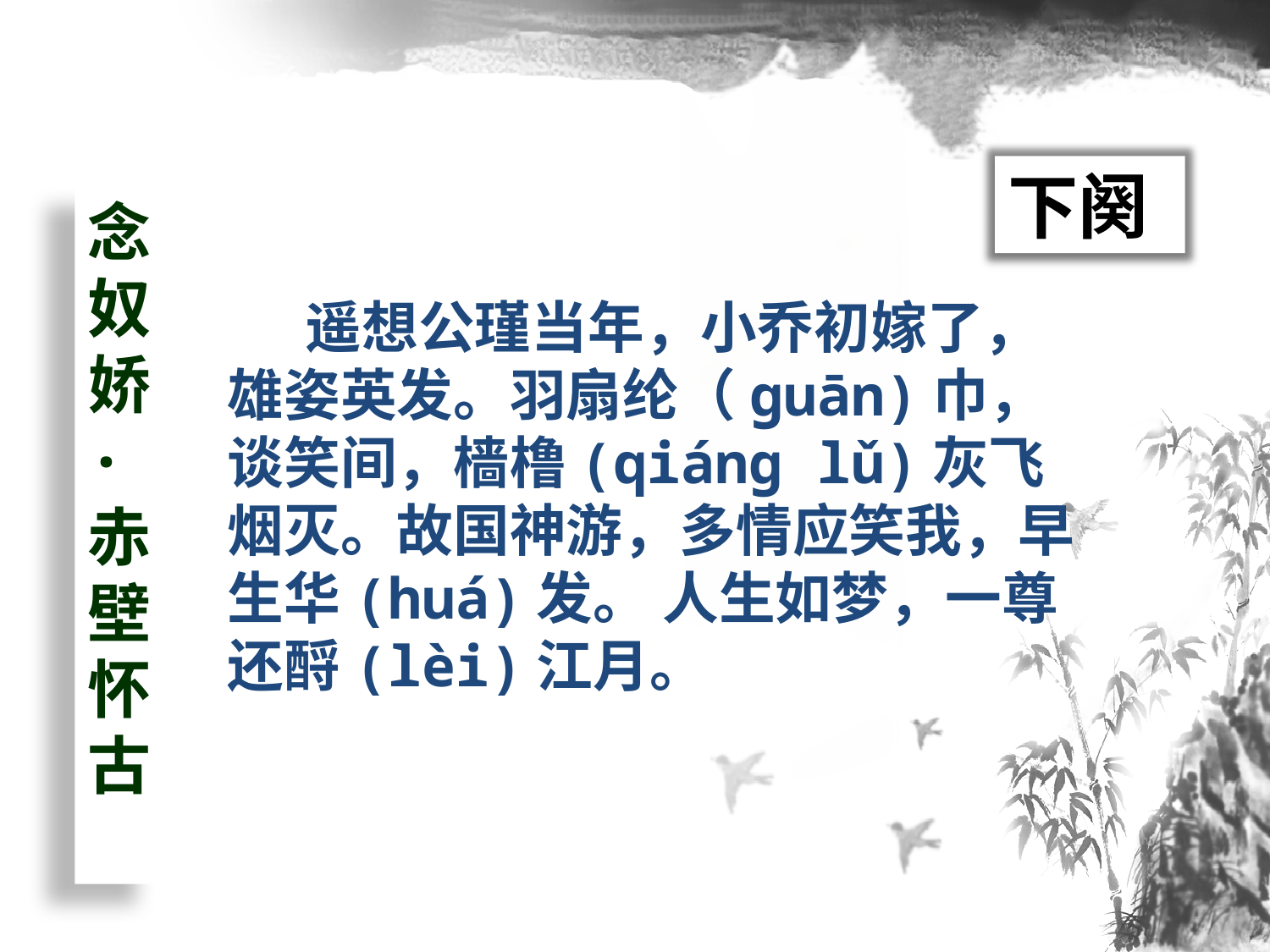

下阕
念奴娇·赤壁怀古

     遥想公瑾当年，小乔初嫁了，雄姿英发。羽扇纶（guān)巾，谈笑间，樯橹(qiáng lǔ)灰飞烟灭。故国神游，多情应笑我，早生华(huá)发。 人生如梦，一尊还酹(lèi)江月。